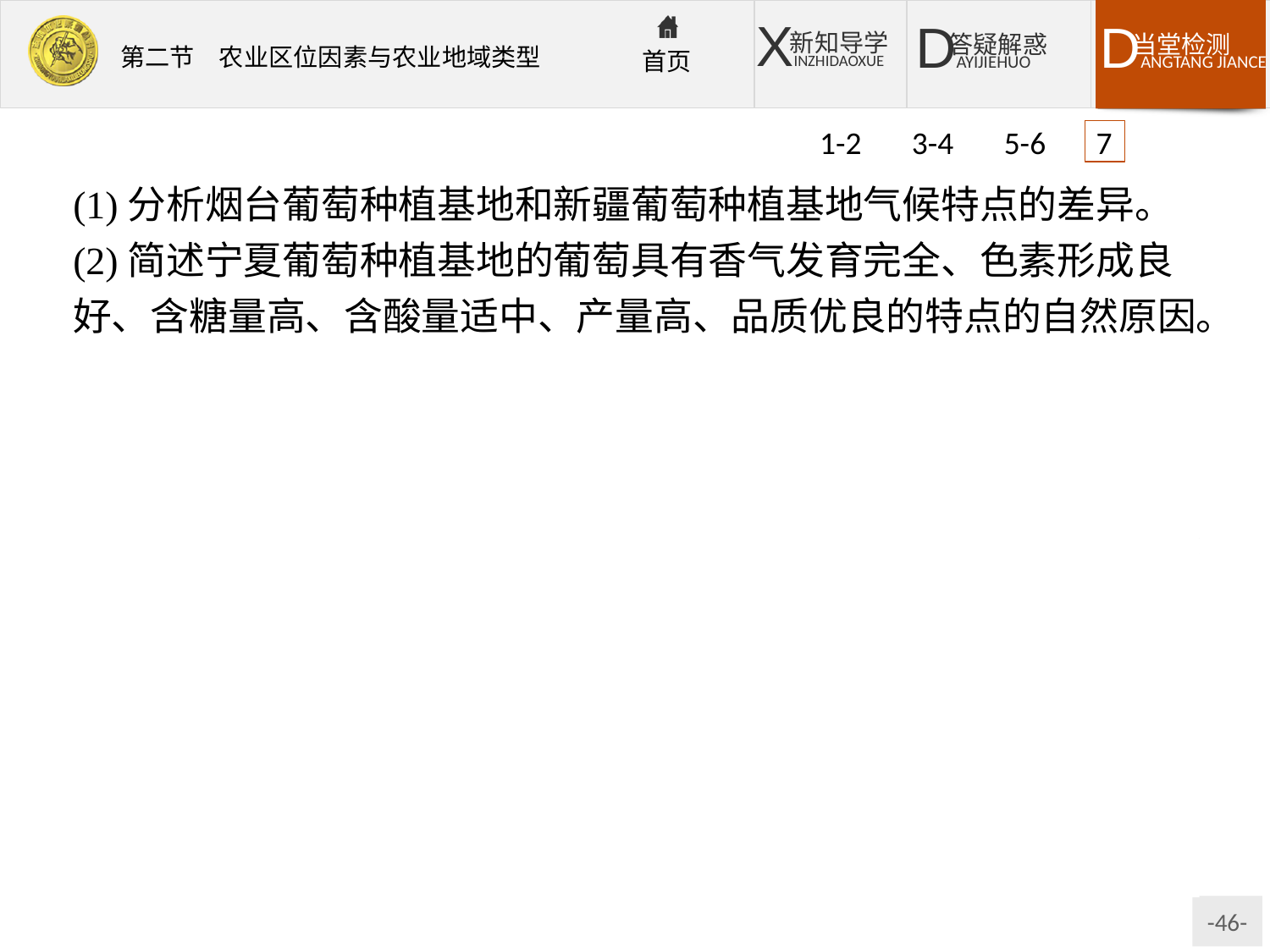

1-2       3-4       5-6       7

(1)分析烟台葡萄种植基地和新疆葡萄种植基地气候特点的差异。
(2)简述宁夏葡萄种植基地的葡萄具有香气发育完全、色素形成良好、含糖量高、含酸量适中、产量高、品质优良的特点的自然原因。
解析第(1)题,两地气候特点的差异从降水量、气温、光照等方面分析即可。第(2)题,宁夏葡萄种植基地的葡萄品质优良的自然原因可从气候、水源、病虫害等角度分析。
答案(1)烟台葡萄种植基地为温带季风气候,降水量较大,气温日较差较小;新疆葡萄种植基地属于温带大陆性气候,降水量较小,光照充足,气温日较差大。
(2)贺兰山东麓干燥少雨,光照充足;昼夜温差大(白天温度高,光合作用强,制造葡萄糖多,而晚上气温低,呼吸作用弱,消耗的葡萄糖少,葡萄糖积累量较大);灌溉条件好;葡萄成熟采摘期间降水量小,葡萄品质高,病虫害少;各类污染少。